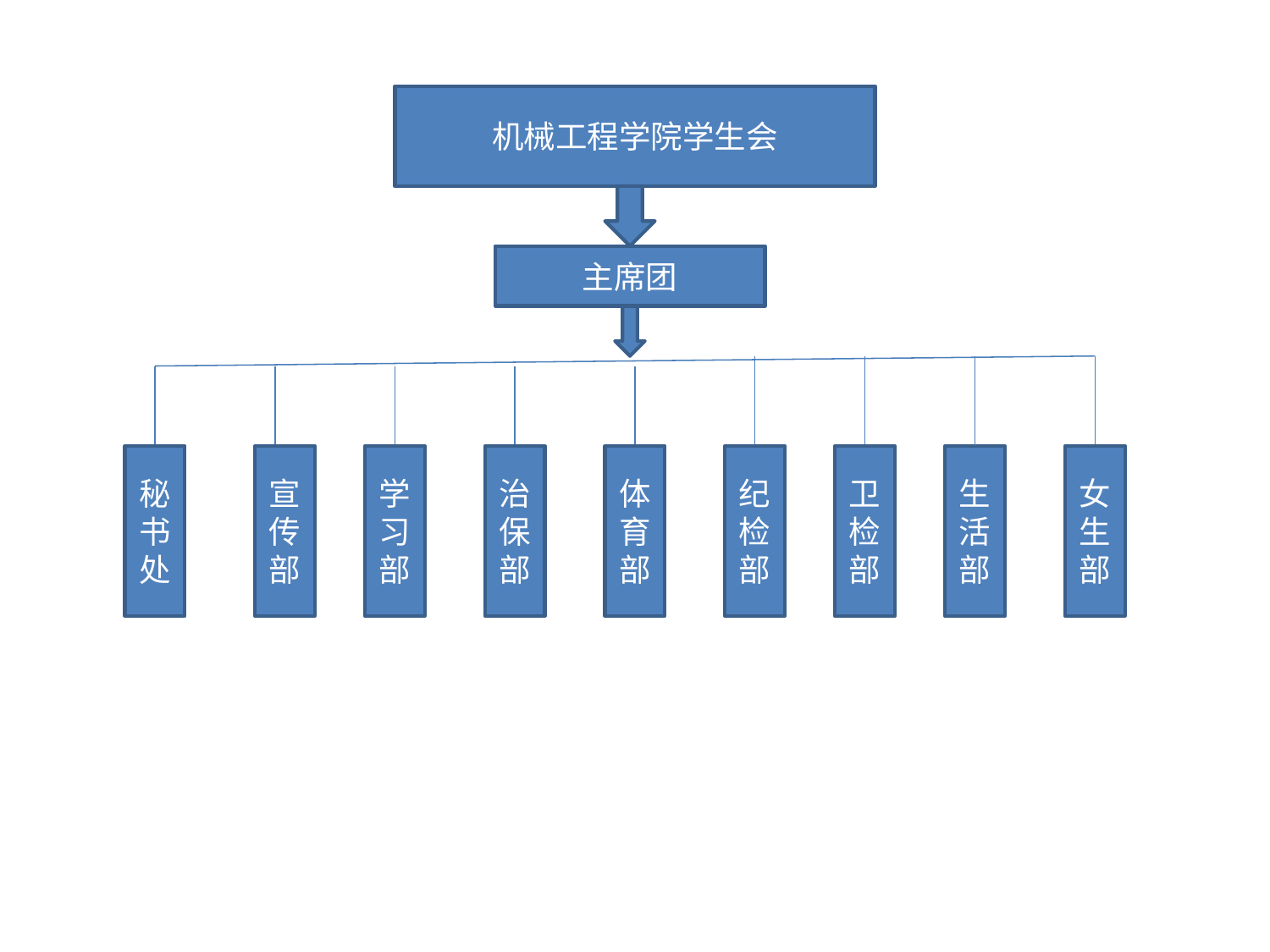

机械工程学院学生会

主席团

秘书处
宣传部
学习部
治保部
体育部
纪检部
卫检部
生活部
女生部